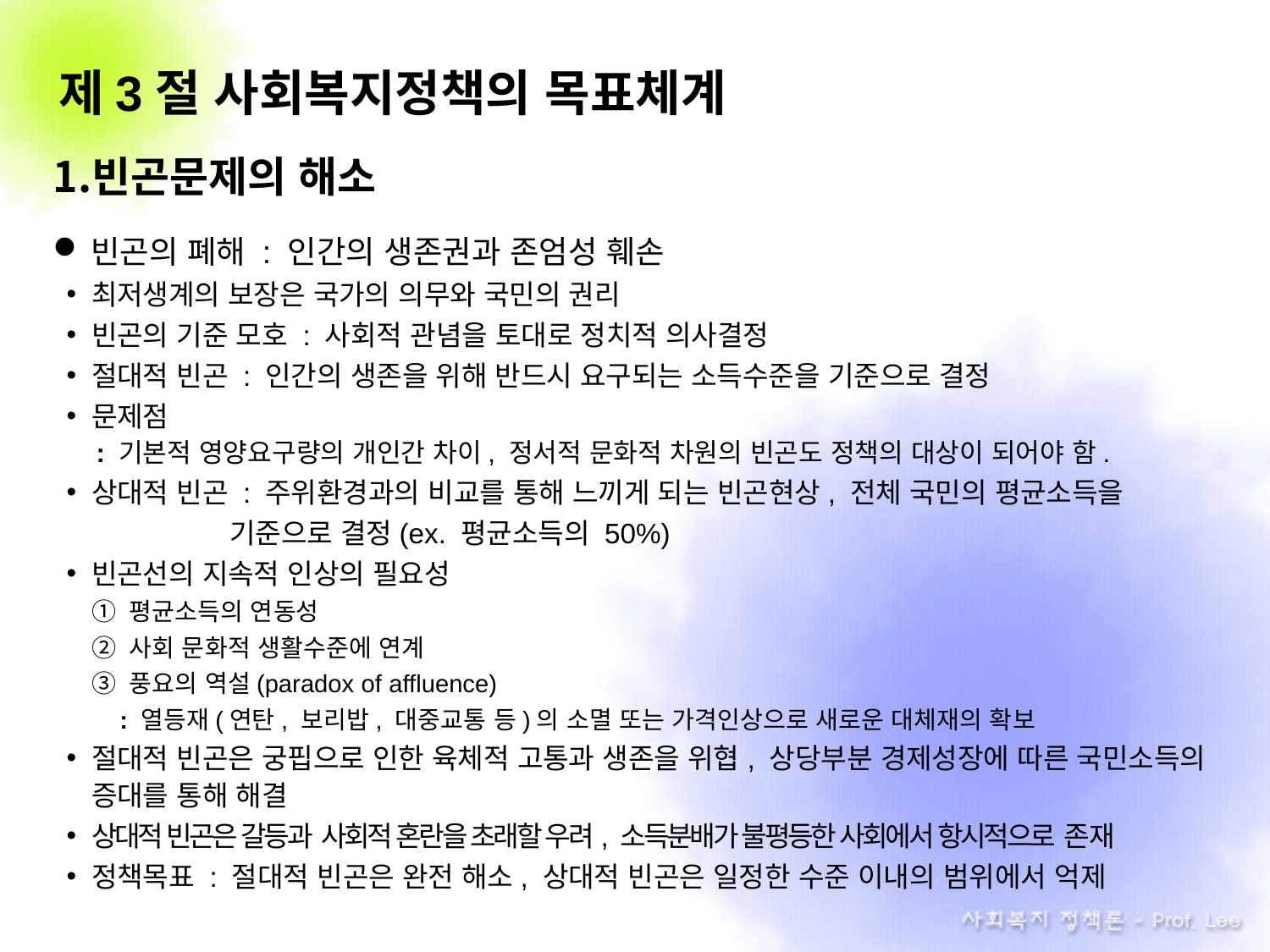

제3절 사회복지정책의 목표체계

빈곤문제의 해소

빈곤의 폐해 : 인간의 생존권과 존엄성 훼손
최저생계의 보장은 국가의 의무와 국민의 권리
빈곤의 기준 모호 : 사회적 관념을 토대로 정치적 의사결정
절대적 빈곤 : 인간의 생존을 위해 반드시 요구되는 소득수준을 기준으로 결정
문제점
    : 기본적 영양요구량의 개인간 차이, 정서적 문화적 차원의 빈곤도 정책의 대상이 되어야 함.
상대적 빈곤 : 주위환경과의 비교를 통해 느끼게 되는 빈곤현상, 전체 국민의 평균소득을
                    기준으로 결정(ex. 평균소득의 50%)
빈곤선의 지속적 인상의 필요성
① 평균소득의 연동성
② 사회 문화적 생활수준에 연계
③ 풍요의 역설(paradox of affluence)
    : 열등재(연탄, 보리밥, 대중교통 등)의 소멸 또는 가격인상으로 새로운 대체재의 확보
절대적 빈곤은 궁핍으로 인한 육체적 고통과 생존을 위협, 상당부분 경제성장에 따른 국민소득의 증대를 통해 해결
상대적 빈곤은 갈등과 사회적 혼란을 초래할 우려, 소득분배가 불평등한 사회에서 항시적으로 존재
정책목표 : 절대적 빈곤은 완전 해소, 상대적 빈곤은 일정한 수준 이내의 범위에서 억제